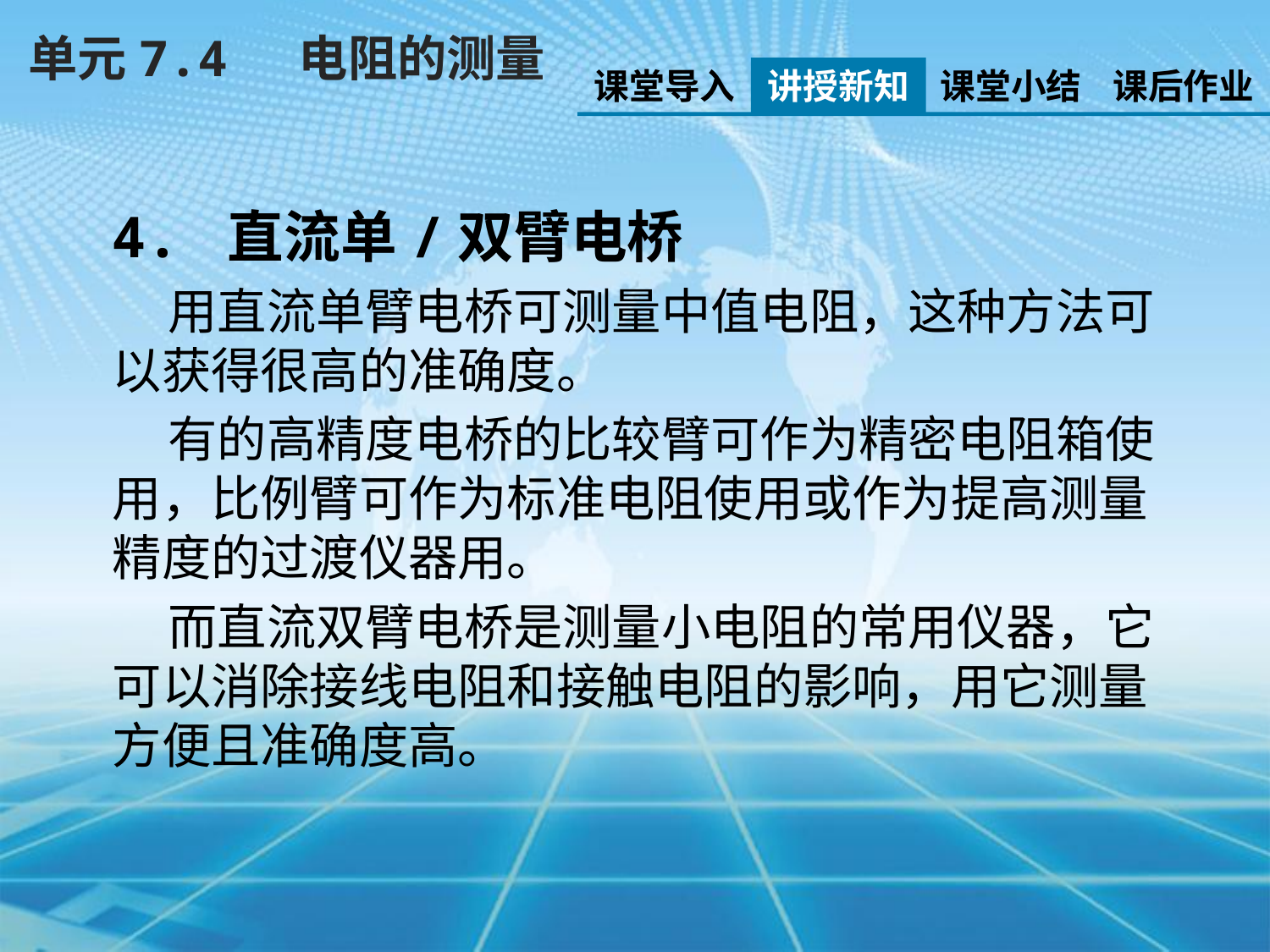

单元7.4  电阻的测量
课堂导入
讲授新知
课堂小结
课后作业
4. 直流单/双臂电桥
    用直流单臂电桥可测量中值电阻，这种方法可以获得很高的准确度。
    有的高精度电桥的比较臂可作为精密电阻箱使用，比例臂可作为标准电阻使用或作为提高测量精度的过渡仪器用。
    而直流双臂电桥是测量小电阻的常用仪器，它可以消除接线电阻和接触电阻的影响，用它测量方便且准确度高。